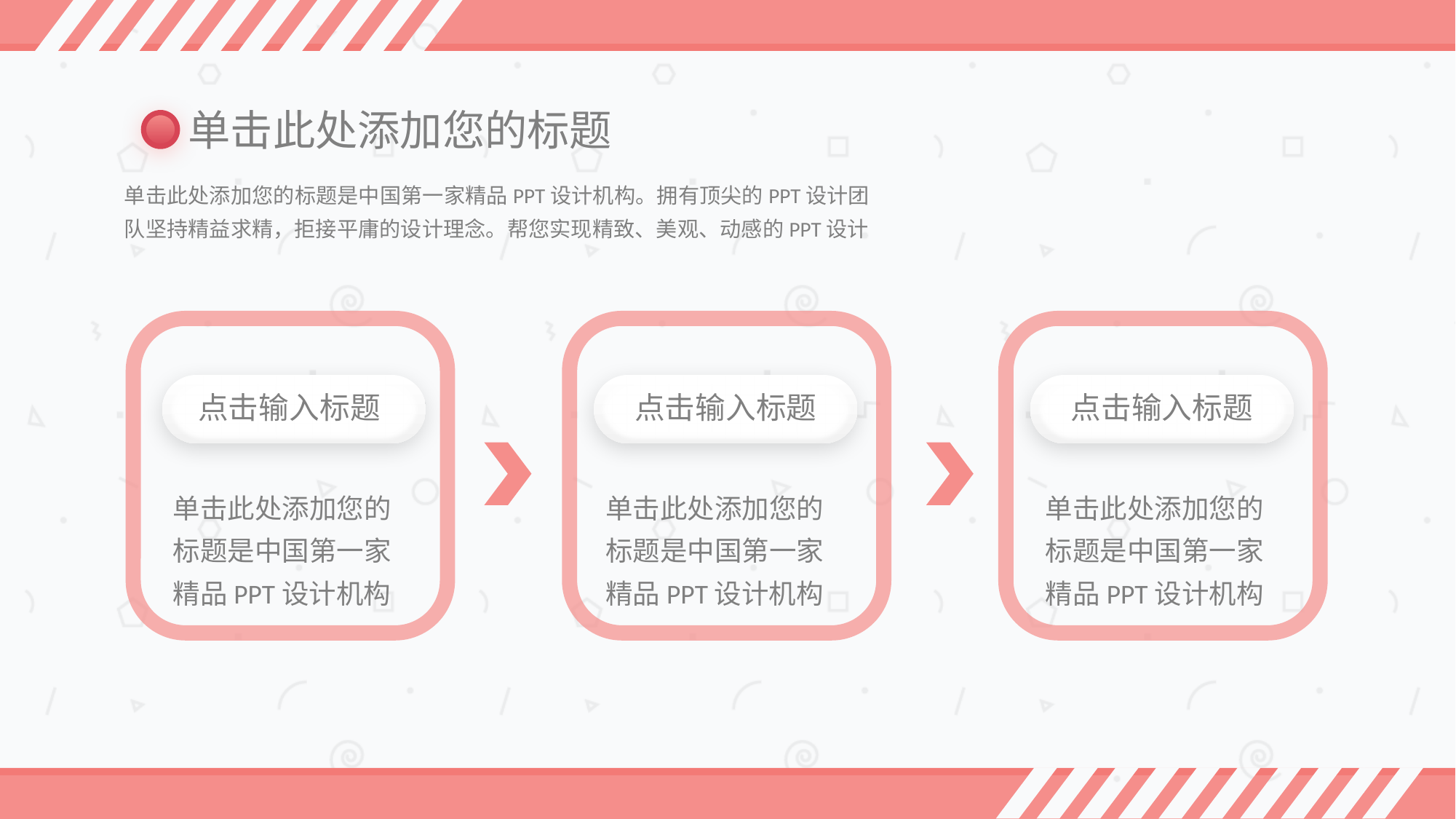

单击此处添加您的标题

单击此处添加您的标题是中国第一家精品PPT设计机构。拥有顶尖的PPT设计团队坚持精益求精，拒接平庸的设计理念。帮您实现精致、美观、动感的PPT设计

点击输入标题

点击输入标题

点击输入标题

单击此处添加您的标题是中国第一家精品PPT设计机构
单击此处添加您的标题是中国第一家精品PPT设计机构
单击此处添加您的标题是中国第一家精品PPT设计机构